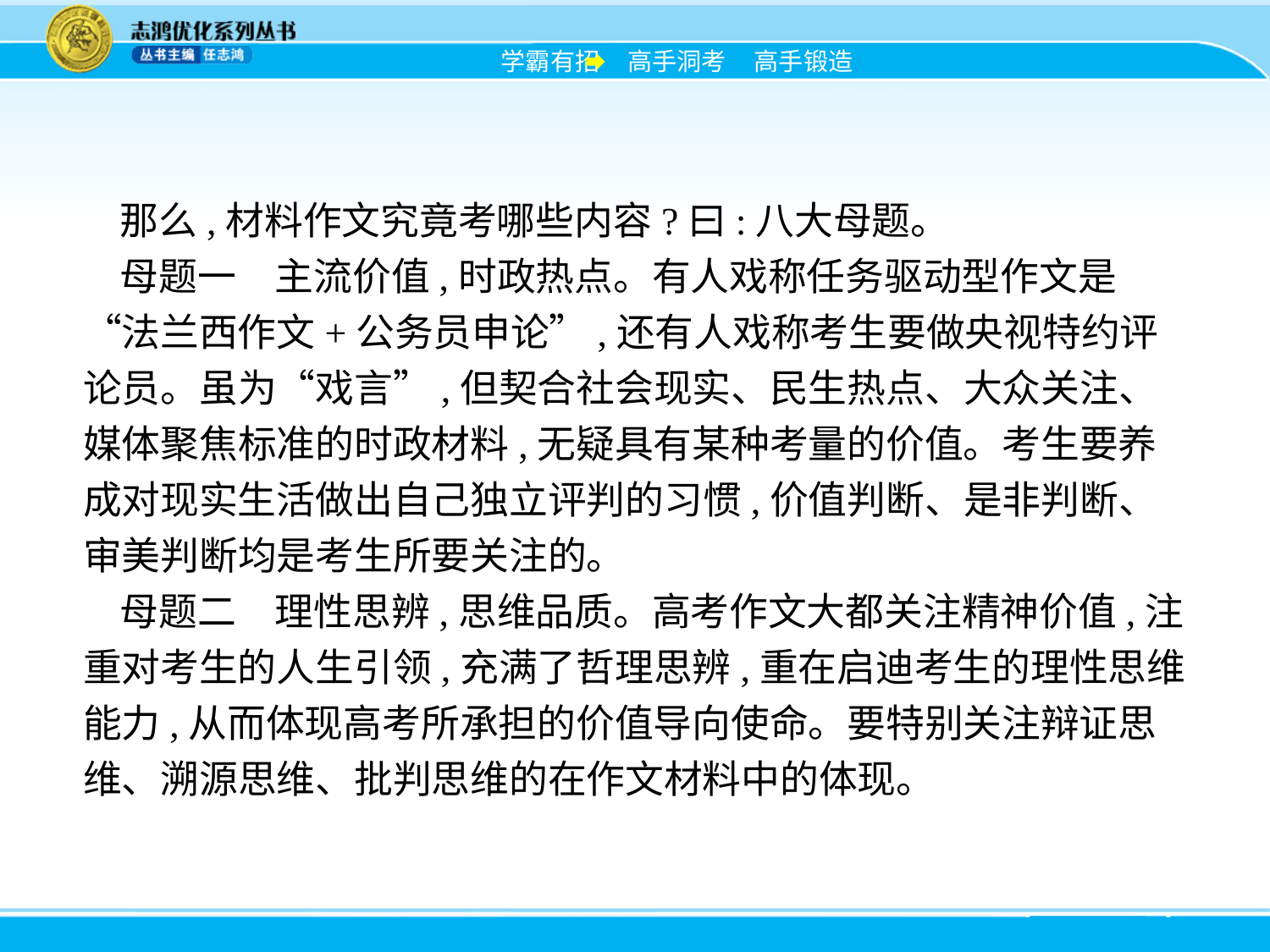

那么,材料作文究竟考哪些内容?曰:八大母题。
母题一　主流价值,时政热点。有人戏称任务驱动型作文是“法兰西作文+公务员申论”,还有人戏称考生要做央视特约评论员。虽为“戏言”,但契合社会现实、民生热点、大众关注、媒体聚焦标准的时政材料,无疑具有某种考量的价值。考生要养成对现实生活做出自己独立评判的习惯,价值判断、是非判断、审美判断均是考生所要关注的。
母题二　理性思辨,思维品质。高考作文大都关注精神价值,注重对考生的人生引领,充满了哲理思辨,重在启迪考生的理性思维能力,从而体现高考所承担的价值导向使命。要特别关注辩证思维、溯源思维、批判思维的在作文材料中的体现。